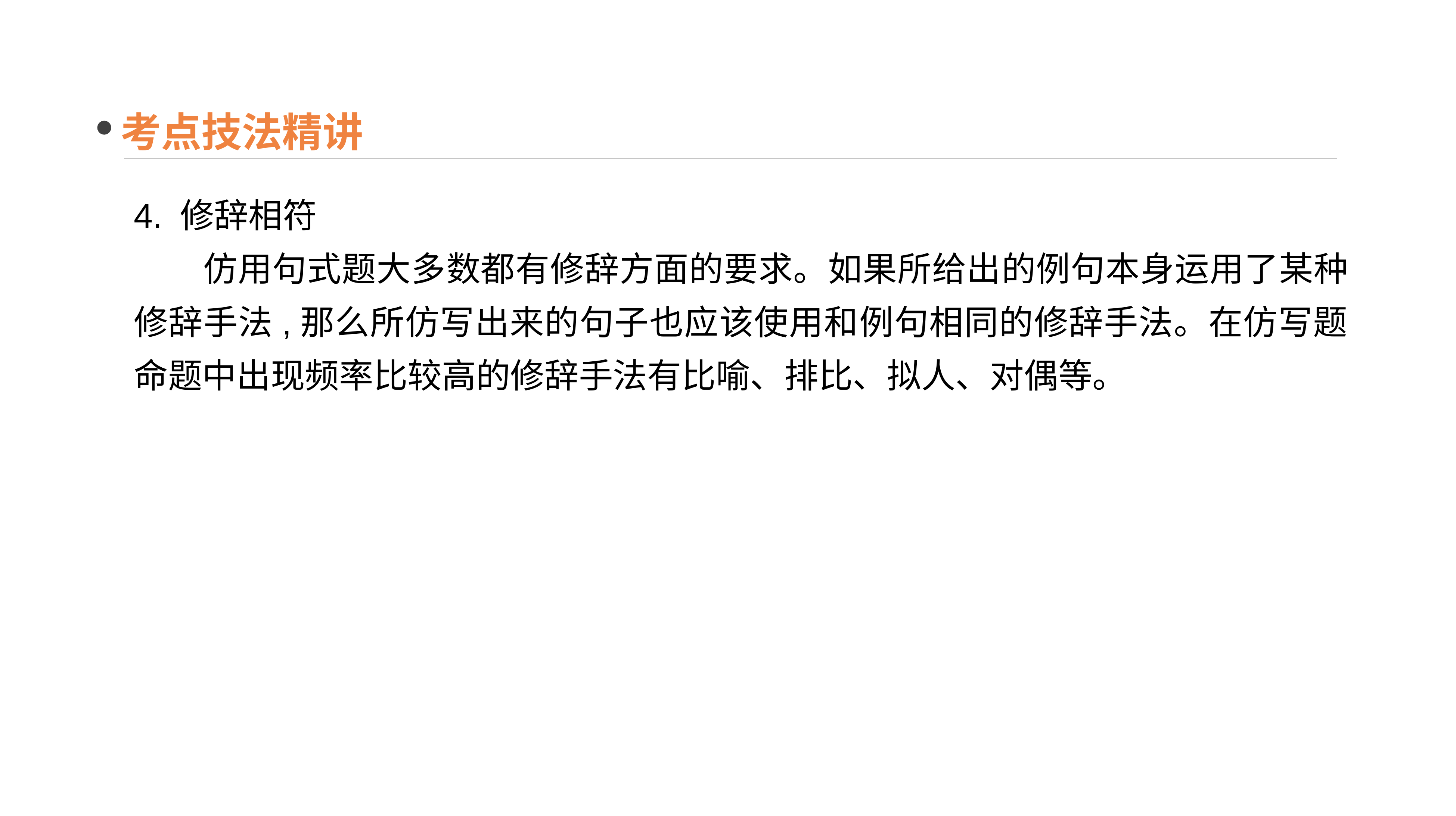

考点技法精讲

4. 修辞相符
　　仿用句式题大多数都有修辞方面的要求。如果所给出的例句本身运用了某种修辞手法,那么所仿写出来的句子也应该使用和例句相同的修辞手法。在仿写题命题中出现频率比较高的修辞手法有比喻、排比、拟人、对偶等。